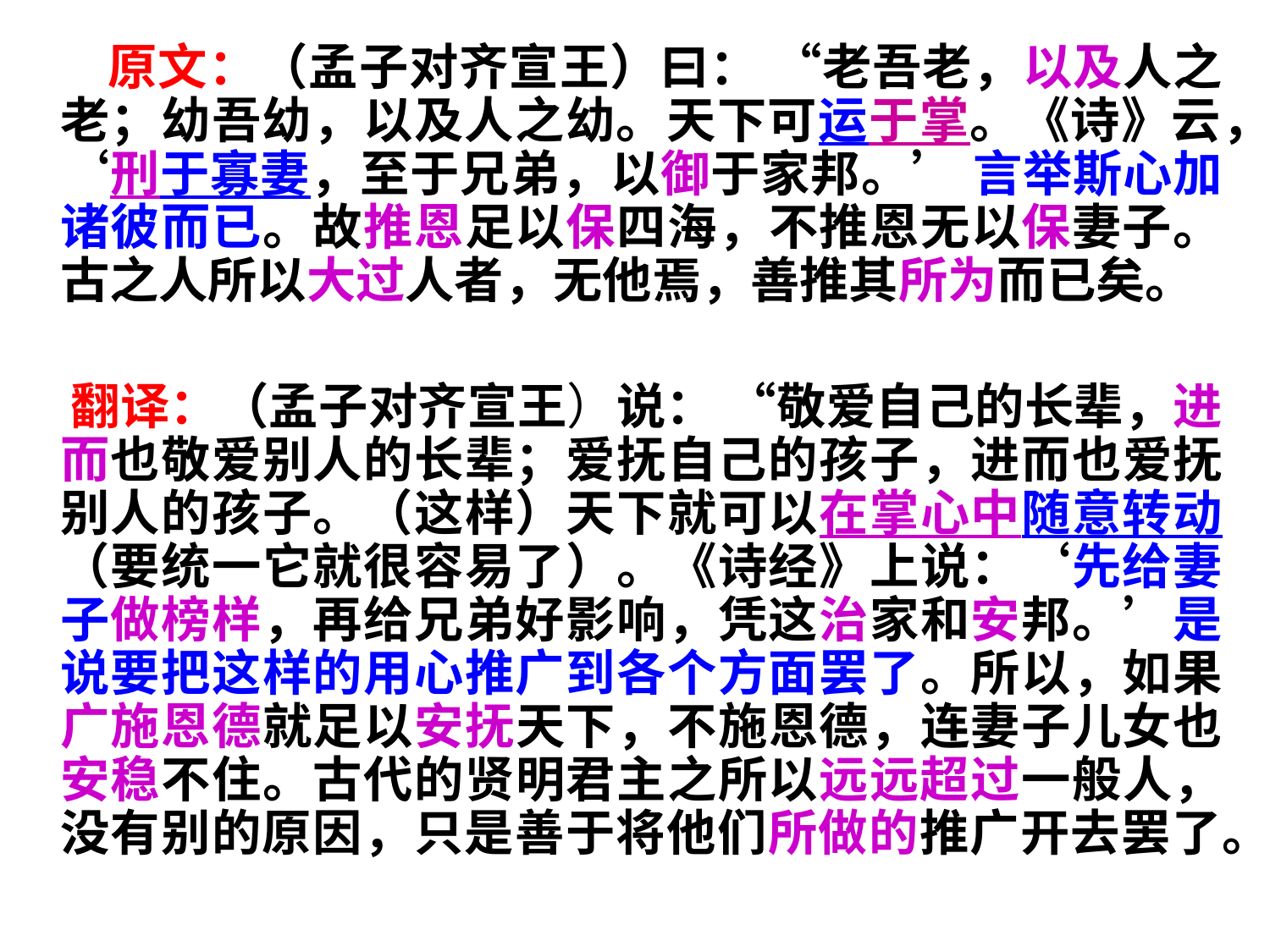

# 原文：（孟子对齐宣王）曰： “老吾老，以及人之老；幼吾幼，以及人之幼。天下可运于掌。《诗》云，‘刑于寡妻，至于兄弟，以御于家邦。’ 言举斯心加诸彼而已。故推恩足以保四海，不推恩无以保妻子。古之人所以大过人者，无他焉，善推其所为而已矣。

    翻译：（孟子对齐宣王）说： “敬爱自己的长辈，进而也敬爱别人的长辈；爱抚自己的孩子，进而也爱抚别人的孩子。（这样）天下就可以在掌心中随意转动（要统一它就很容易了）。《诗经》上说：‘先给妻子做榜样，再给兄弟好影响，凭这治家和安邦。’是说要把这样的用心推广到各个方面罢了。所以，如果广施恩德就足以安抚天下，不施恩德，连妻子儿女也安稳不住。古代的贤明君主之所以远远超过一般人，没有别的原因，只是善于将他们所做的推广开去罢了。